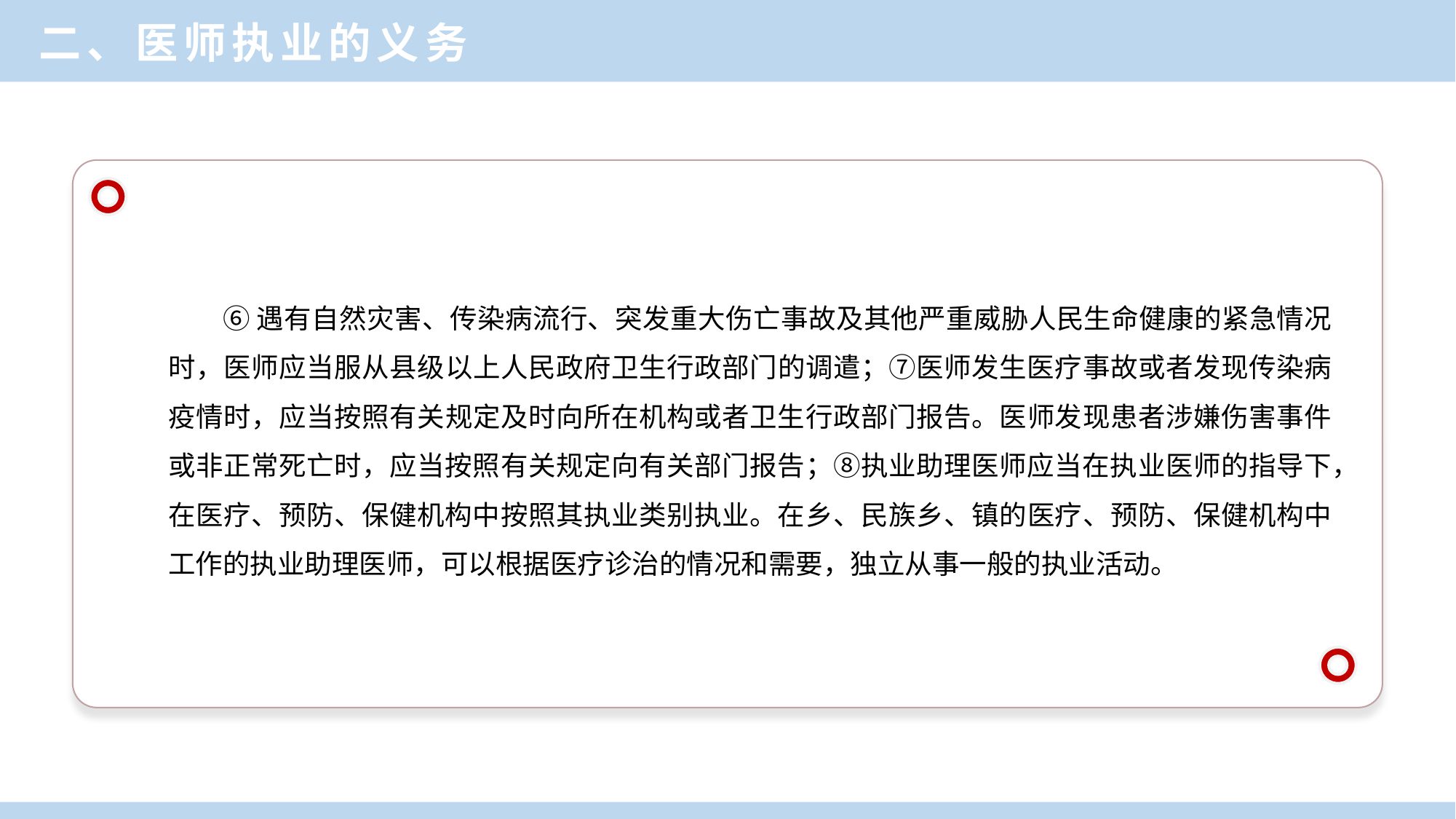

二、医师执业的义务

⑥遇有自然灾害、传染病流行、突发重大伤亡事故及其他严重威胁人民生命健康的紧急情况时，医师应当服从县级以上人民政府卫生行政部门的调遣；⑦医师发生医疗事故或者发现传染病疫情时，应当按照有关规定及时向所在机构或者卫生行政部门报告。医师发现患者涉嫌伤害事件或非正常死亡时，应当按照有关规定向有关部门报告；⑧执业助理医师应当在执业医师的指导下，在医疗、预防、保健机构中按照其执业类别执业。在乡、民族乡、镇的医疗、预防、保健机构中工作的执业助理医师，可以根据医疗诊治的情况和需要，独立从事一般的执业活动。